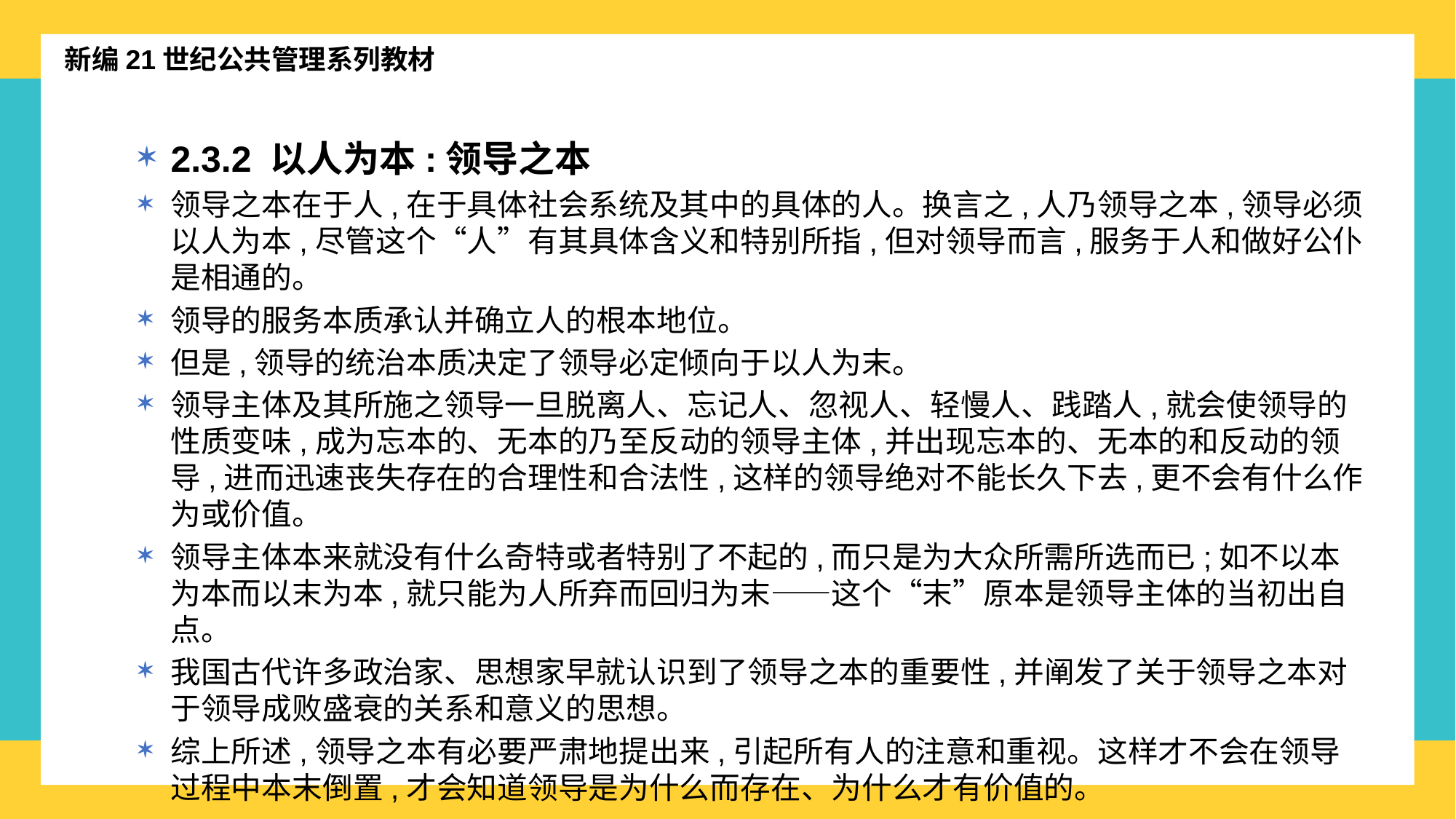

新编21世纪公共管理系列教材
2.3.2 以人为本:领导之本
领导之本在于人,在于具体社会系统及其中的具体的人。换言之,人乃领导之本,领导必须以人为本,尽管这个“人”有其具体含义和特别所指,但对领导而言,服务于人和做好公仆是相通的。
领导的服务本质承认并确立人的根本地位。
但是,领导的统治本质决定了领导必定倾向于以人为末。
领导主体及其所施之领导一旦脱离人、忘记人、忽视人、轻慢人、践踏人,就会使领导的性质变味,成为忘本的、无本的乃至反动的领导主体,并出现忘本的、无本的和反动的领导,进而迅速丧失存在的合理性和合法性,这样的领导绝对不能长久下去,更不会有什么作为或价值。
领导主体本来就没有什么奇特或者特别了不起的,而只是为大众所需所选而已;如不以本为本而以末为本,就只能为人所弃而回归为末——这个“末”原本是领导主体的当初出自点。
我国古代许多政治家、思想家早就认识到了领导之本的重要性,并阐发了关于领导之本对于领导成败盛衰的关系和意义的思想。
综上所述,领导之本有必要严肃地提出来,引起所有人的注意和重视。这样才不会在领导过程中本末倒置,才会知道领导是为什么而存在、为什么才有价值的。